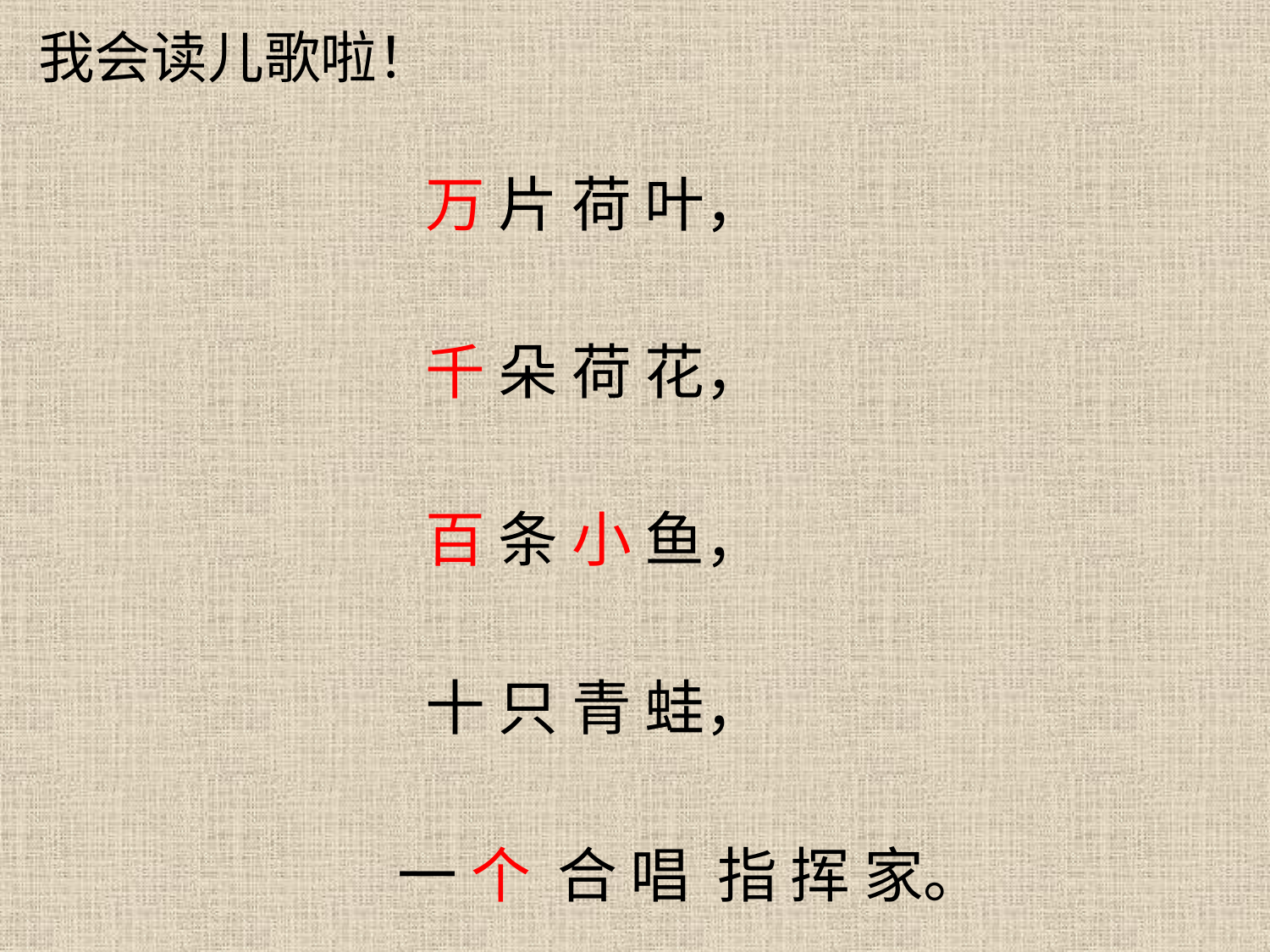

# 我会读儿歌啦！

 万 片 荷 叶，

 千 朵 荷 花，

 百 条 小 鱼，

 十 只 青 蛙，

一 个  合 唱  指 挥 家。